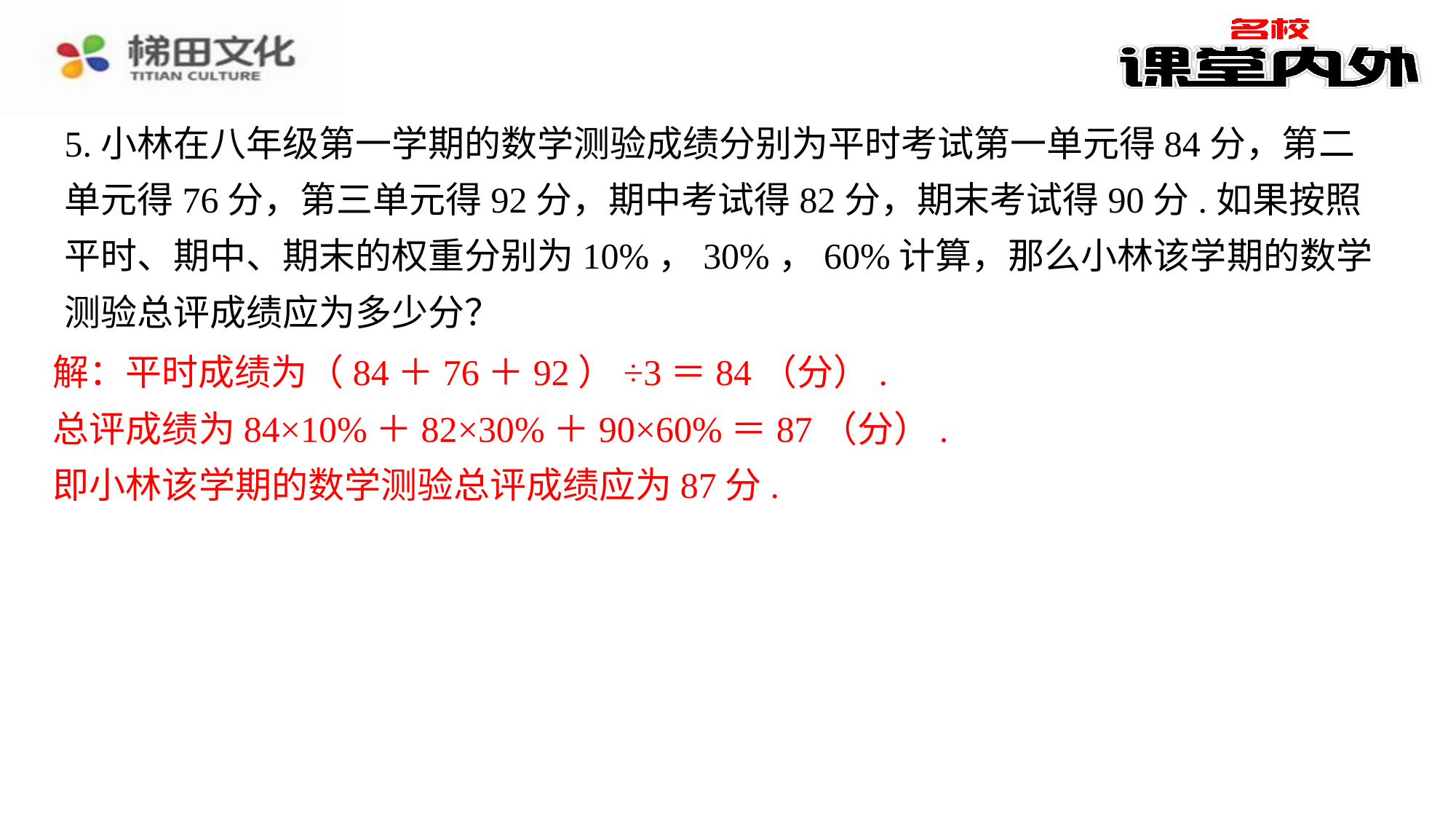

5.小林在八年级第一学期的数学测验成绩分别为平时考试第一单元得84分，第二单元得76分，第三单元得92分，期中考试得82分，期末考试得90分.如果按照平时、期中、期末的权重分别为10%，30%，60%计算，那么小林该学期的数学测验总评成绩应为多少分？
解：平时成绩为（84＋76＋92）÷3＝84（分）.
总评成绩为84×10%＋82×30%＋90×60%＝87（分）.
即小林该学期的数学测验总评成绩应为87分.